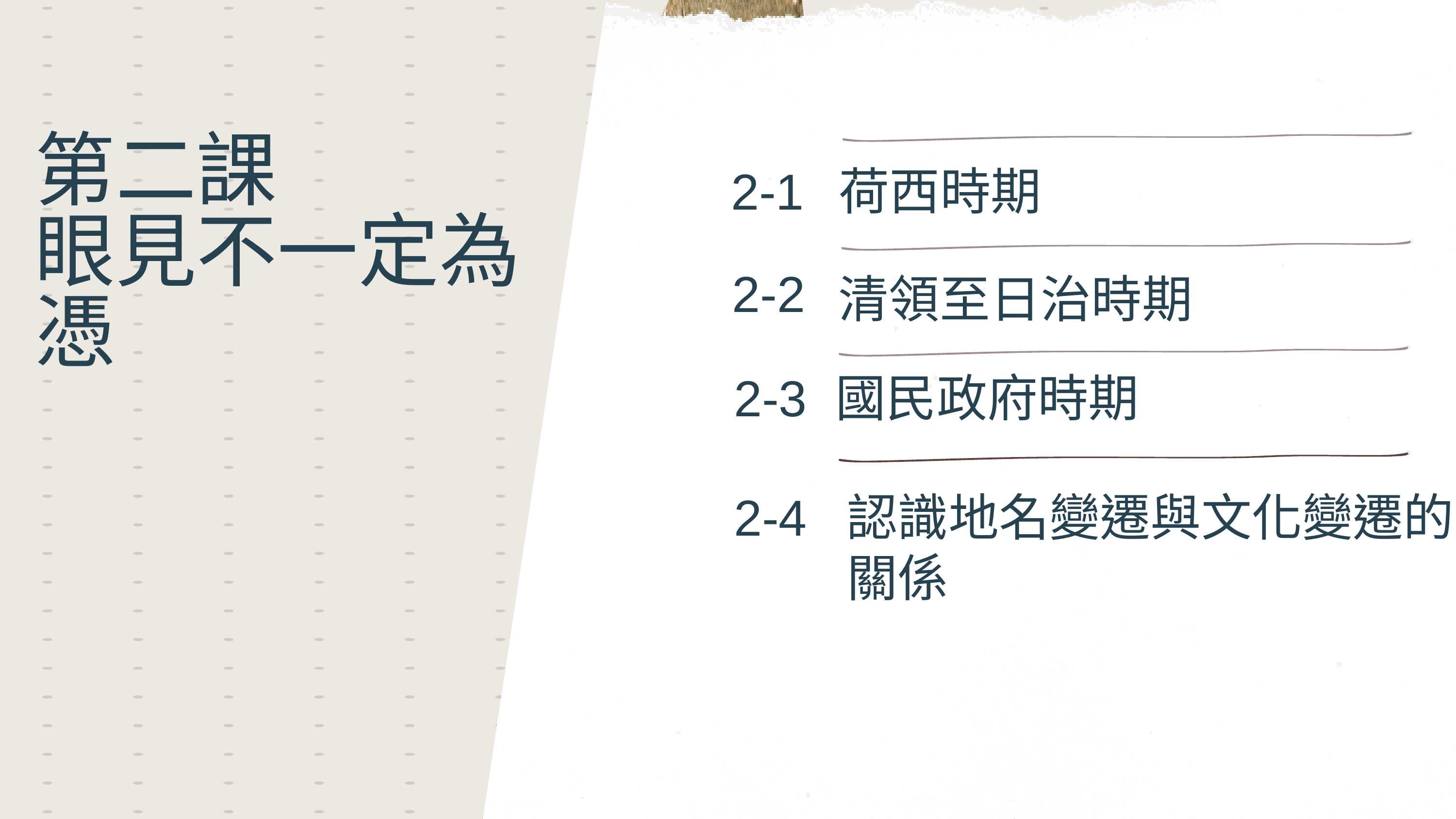

第二課
眼見不一定為憑
2-1
荷西時期

2-2
清領至日治時期

2-3
國民政府時期

2-4
認識地名變遷與文化變遷的關係